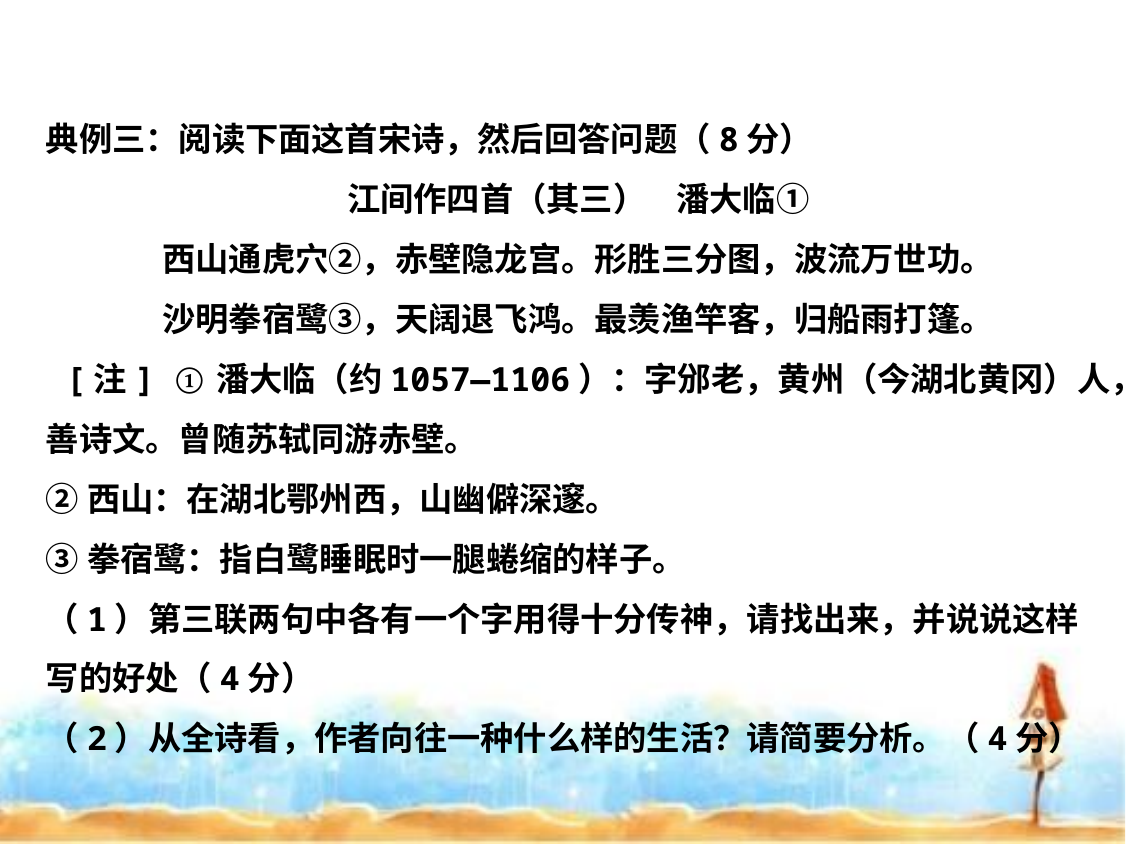

典例三：阅读下面这首宋诗，然后回答问题（8分）
江间作四首（其三）    潘大临①
西山通虎穴②，赤壁隐龙宫。形胜三分图，波流万世功。
沙明拳宿鹭③，天阔退飞鸿。最羡渔竿客，归船雨打篷。
 [注] ①潘大临（约1057—1106）：字邠老，黄州（今湖北黄冈）人，善诗文。曾随苏轼同游赤壁。
②西山：在湖北鄂州西，山幽僻深邃。
③拳宿鹭：指白鹭睡眠时一腿蜷缩的样子。
（1）第三联两句中各有一个字用得十分传神，请找出来，并说说这样写的好处（4分）
（2）从全诗看，作者向往一种什么样的生活？请简要分析。（4分）